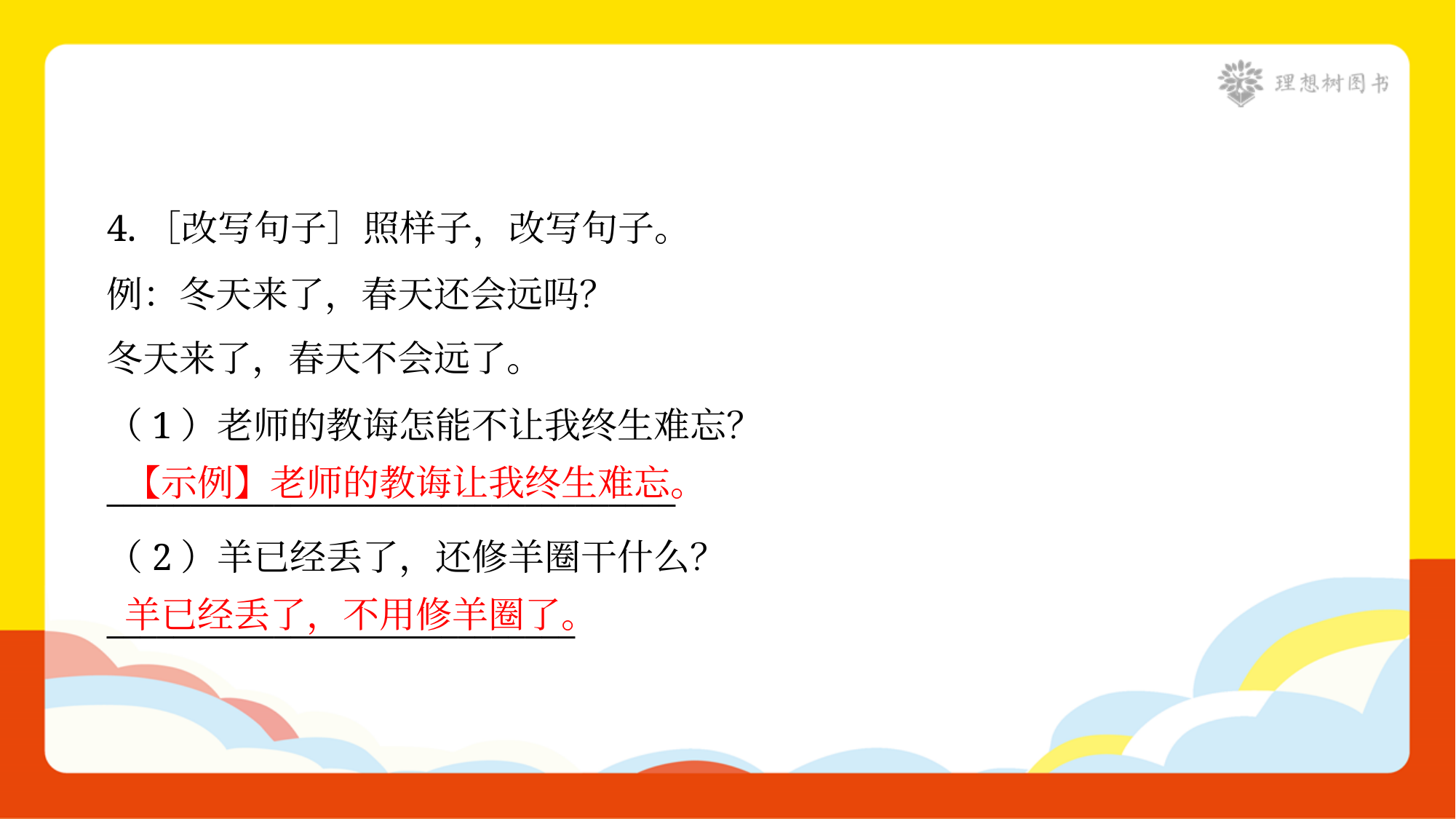

4.［改写句子］照样子，改写句子。
例：冬天来了，春天还会远吗？
冬天来了，春天不会远了。
（1）老师的教诲怎能不让我终生难忘？
__________________________________
【示例】老师的教诲让我终生难忘。
（2）羊已经丢了，还修羊圈干什么？
____________________________
羊已经丢了，不用修羊圈了。